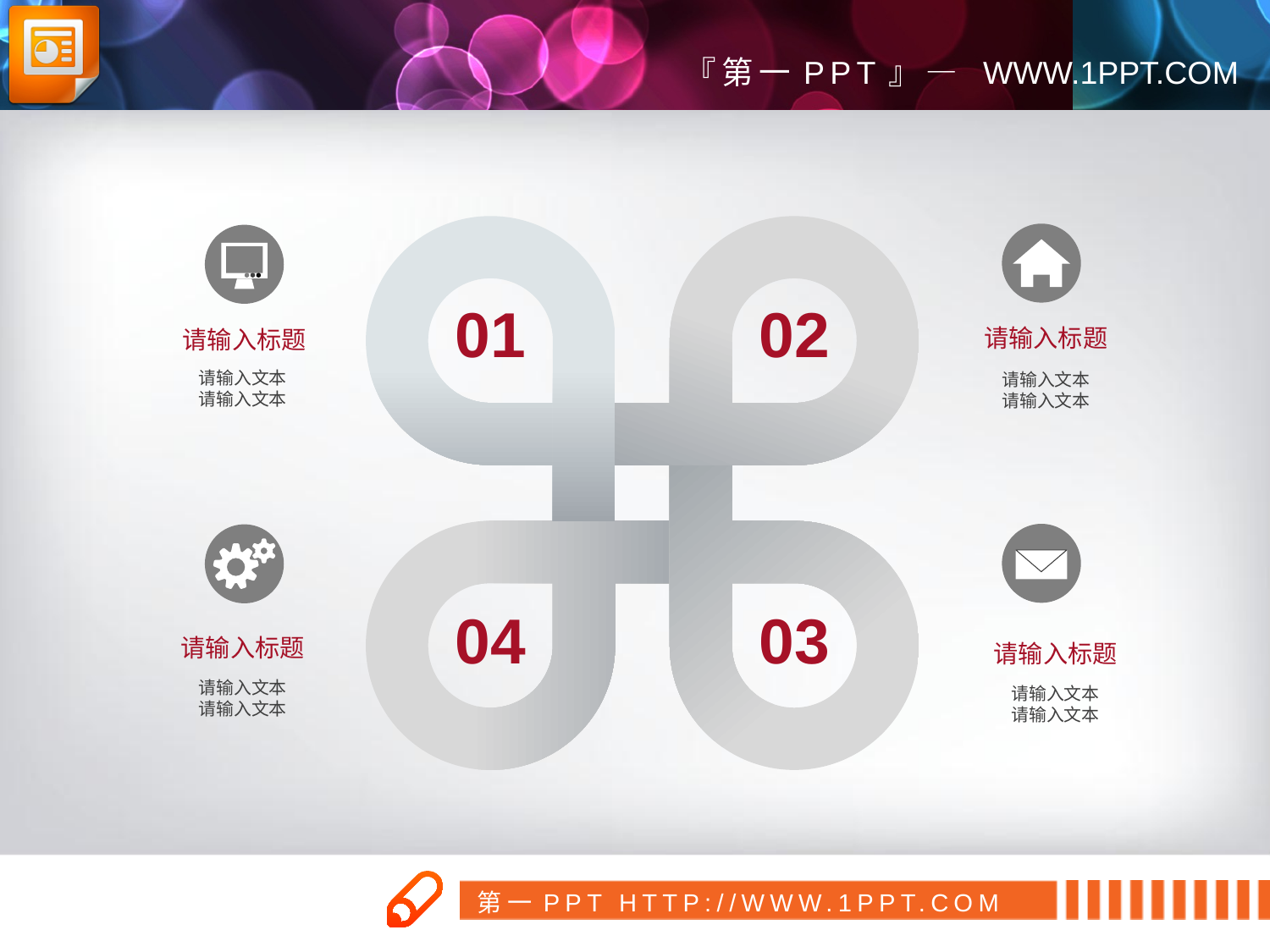

01
02
请输入标题
请输入标题
请输入文本
请输入文本
请输入文本
请输入文本

04
03
请输入标题
请输入标题
请输入文本
请输入文本
请输入文本
请输入文本